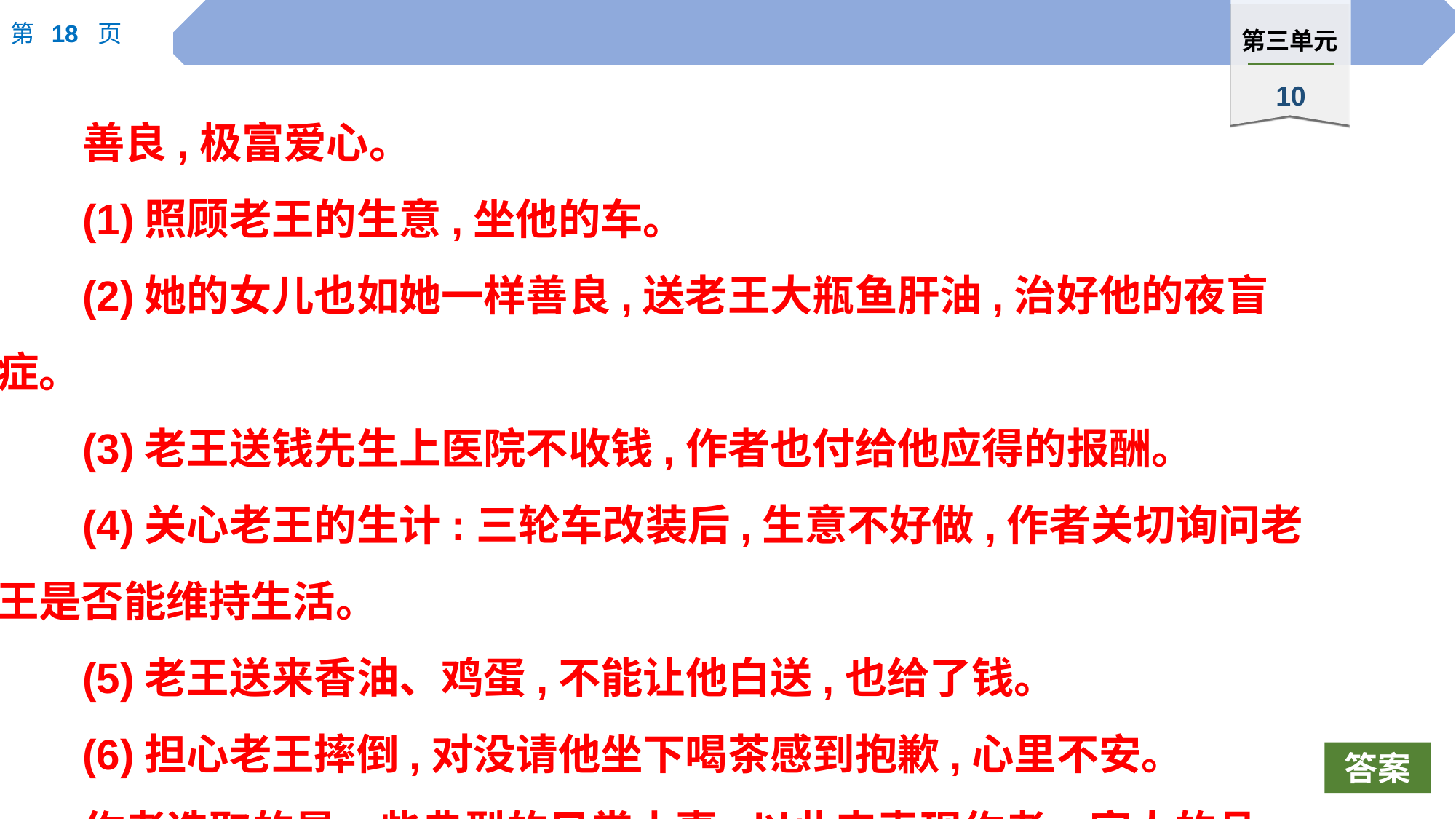

善良,极富爱心。
(1)照顾老王的生意,坐他的车。
(2)她的女儿也如她一样善良,送老王大瓶鱼肝油,治好他的夜盲症。
(3)老王送钱先生上医院不收钱,作者也付给他应得的报酬。
(4)关心老王的生计:三轮车改装后,生意不好做,作者关切询问老王是否能维持生活。
(5)老王送来香油、鸡蛋,不能让他白送,也给了钱。
(6)担心老王摔倒,对没请他坐下喝茶感到抱歉,心里不安。
作者选取的是一些典型的日常小事,以此来表现作者一家人的品质。
答案